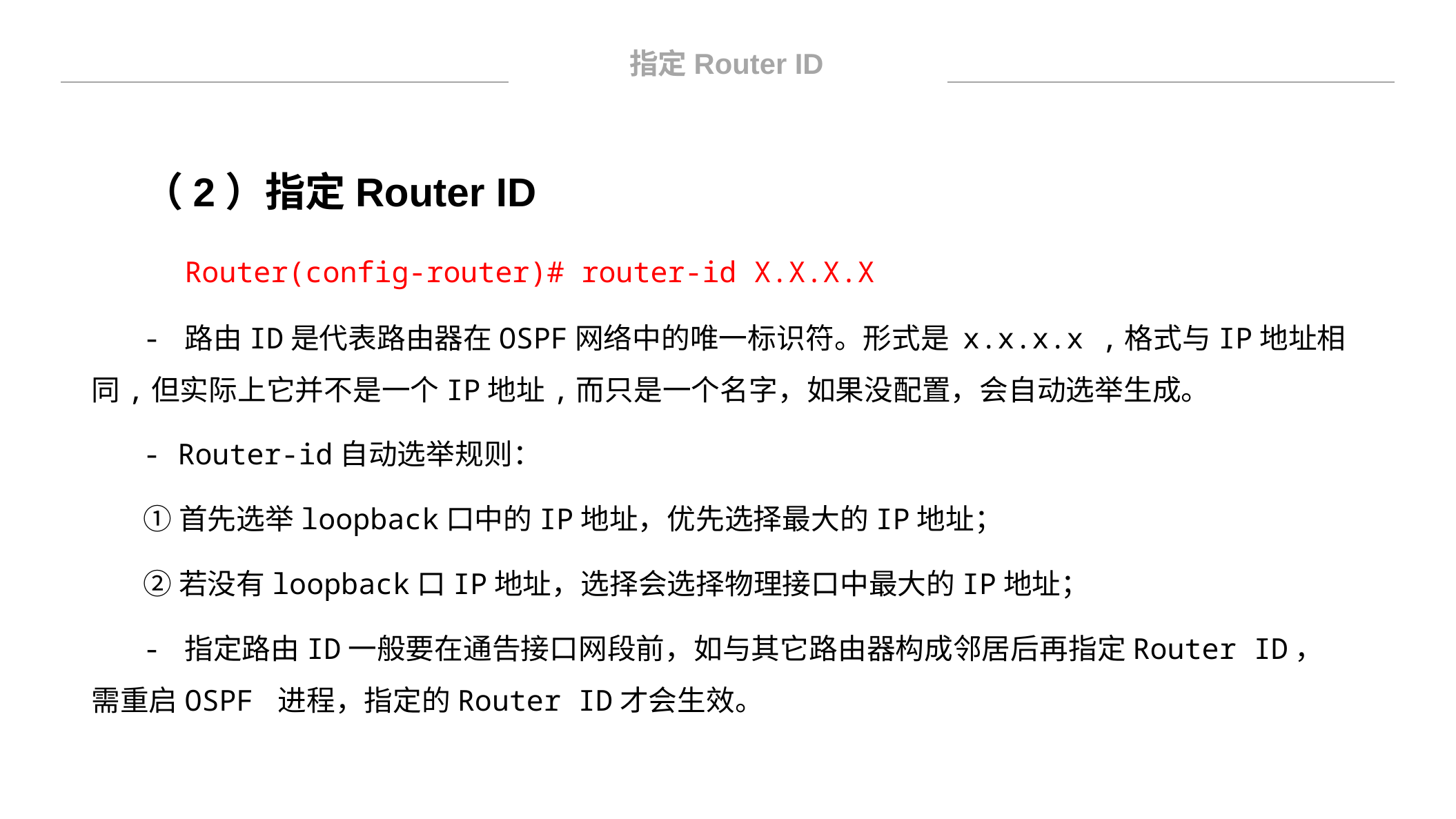

指定Router ID
（2）指定Router ID
  Router(config-router)# router-id X.X.X.X
- 路由ID是代表路由器在OSPF网络中的唯一标识符。形式是 x.x.x.x ,格式与IP地址相同,但实际上它并不是一个IP地址,而只是一个名字，如果没配置，会自动选举生成。
- Router-id自动选举规则：
①首先选举loopback口中的IP地址，优先选择最大的IP地址；
②若没有loopback口IP地址，选择会选择物理接口中最大的IP地址；
- 指定路由ID一般要在通告接口网段前，如与其它路由器构成邻居后再指定Router ID，需重启OSPF 进程，指定的Router ID才会生效。